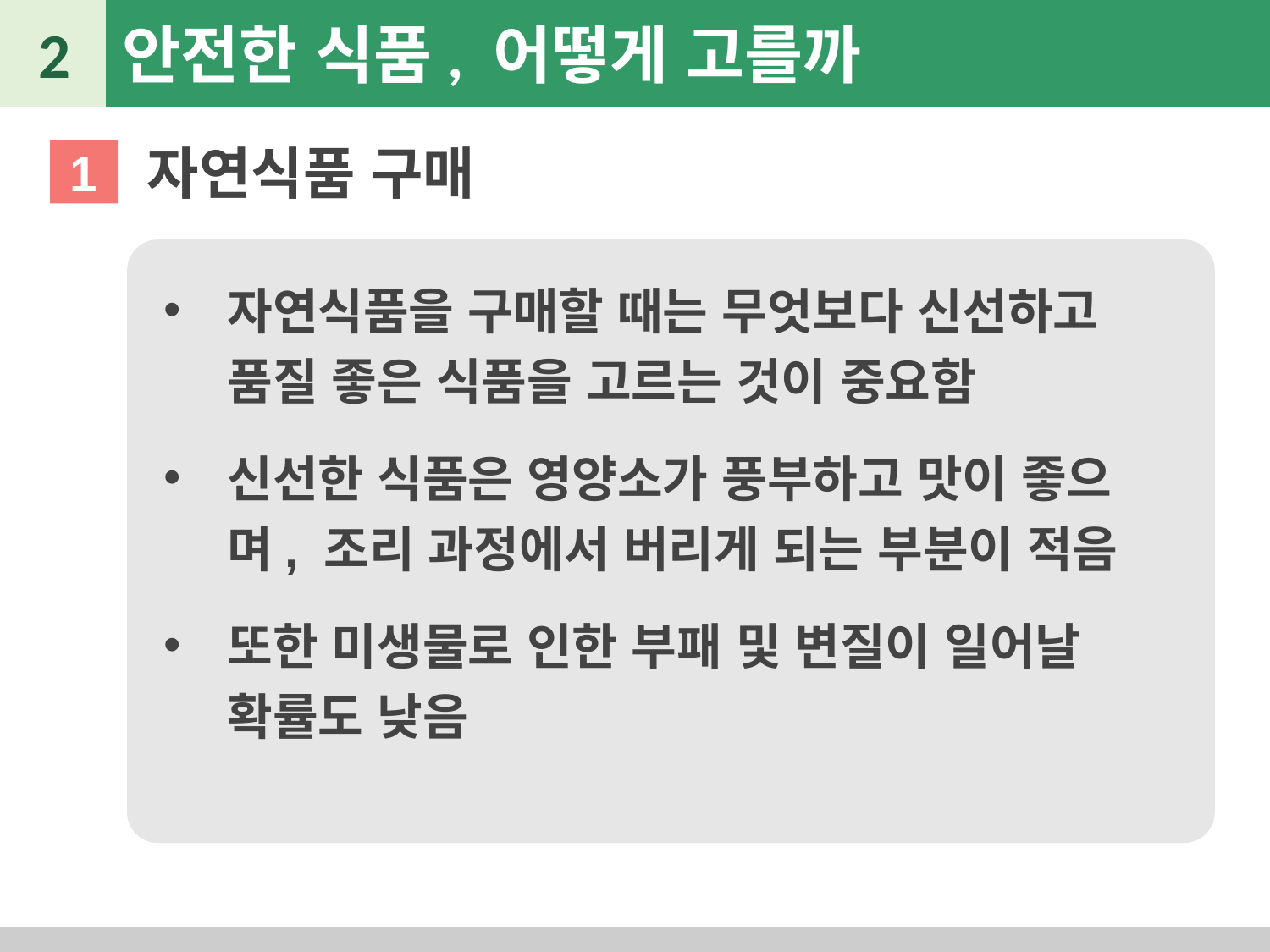

2
안전한 식품, 어떻게 고를까
자연식품 구매
1

자연식품을 구매할 때는 무엇보다 신선하고 품질 좋은 식품을 고르는 것이 중요함
신선한 식품은 영양소가 풍부하고 맛이 좋으며, 조리 과정에서 버리게 되는 부분이 적음
또한 미생물로 인한 부패 및 변질이 일어날 확률도 낮음